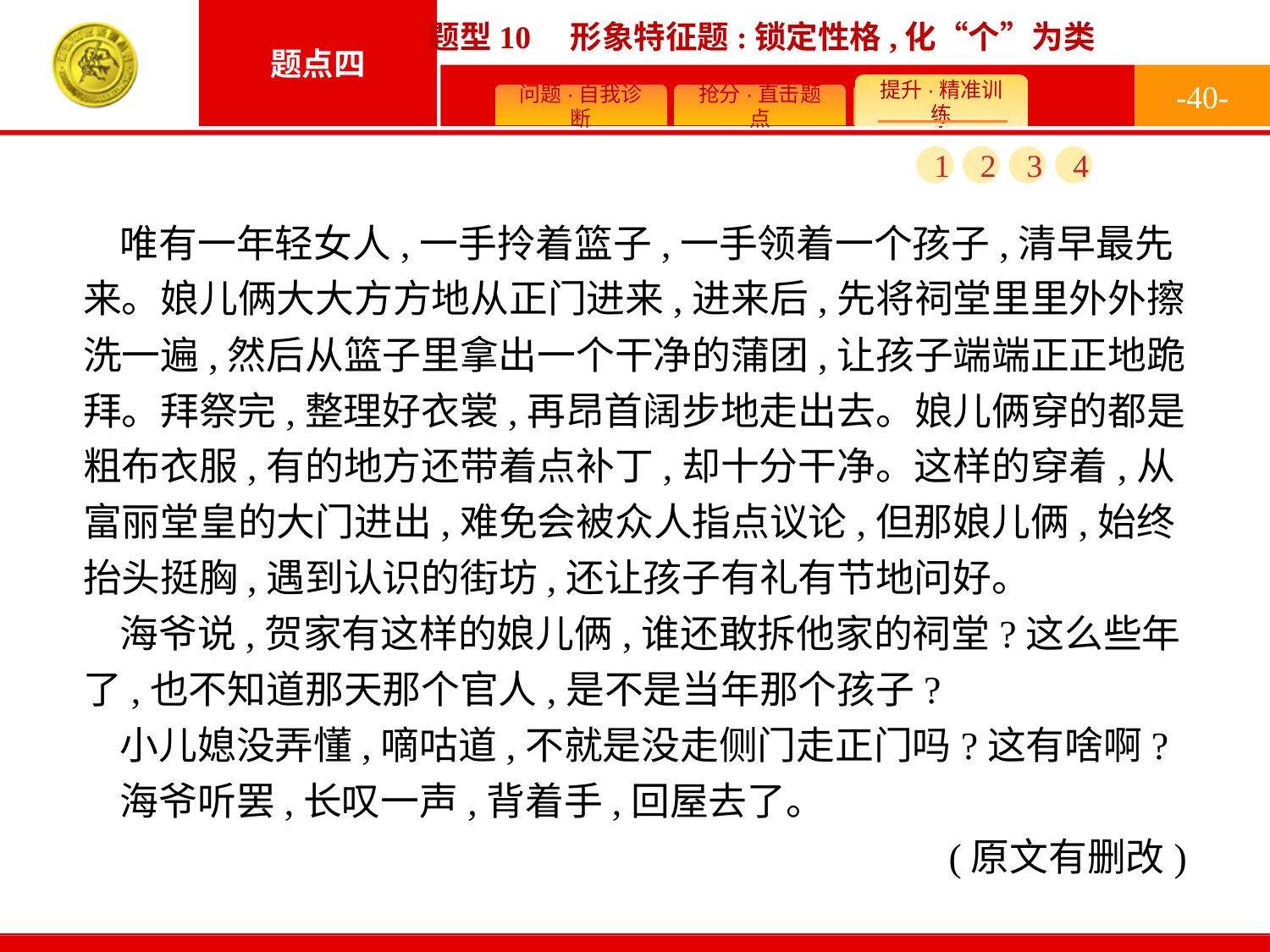

-40-
1
2
3
4
唯有一年轻女人,一手拎着篮子,一手领着一个孩子,清早最先来。娘儿俩大大方方地从正门进来,进来后,先将祠堂里里外外擦洗一遍,然后从篮子里拿出一个干净的蒲团,让孩子端端正正地跪拜。拜祭完,整理好衣裳,再昂首阔步地走出去。娘儿俩穿的都是粗布衣服,有的地方还带着点补丁,却十分干净。这样的穿着,从富丽堂皇的大门进出,难免会被众人指点议论,但那娘儿俩,始终抬头挺胸,遇到认识的街坊,还让孩子有礼有节地问好。
海爷说,贺家有这样的娘儿俩,谁还敢拆他家的祠堂?这么些年了,也不知道那天那个官人,是不是当年那个孩子?
小儿媳没弄懂,嘀咕道,不就是没走侧门走正门吗?这有啥啊?
海爷听罢,长叹一声,背着手,回屋去了。
(原文有删改)